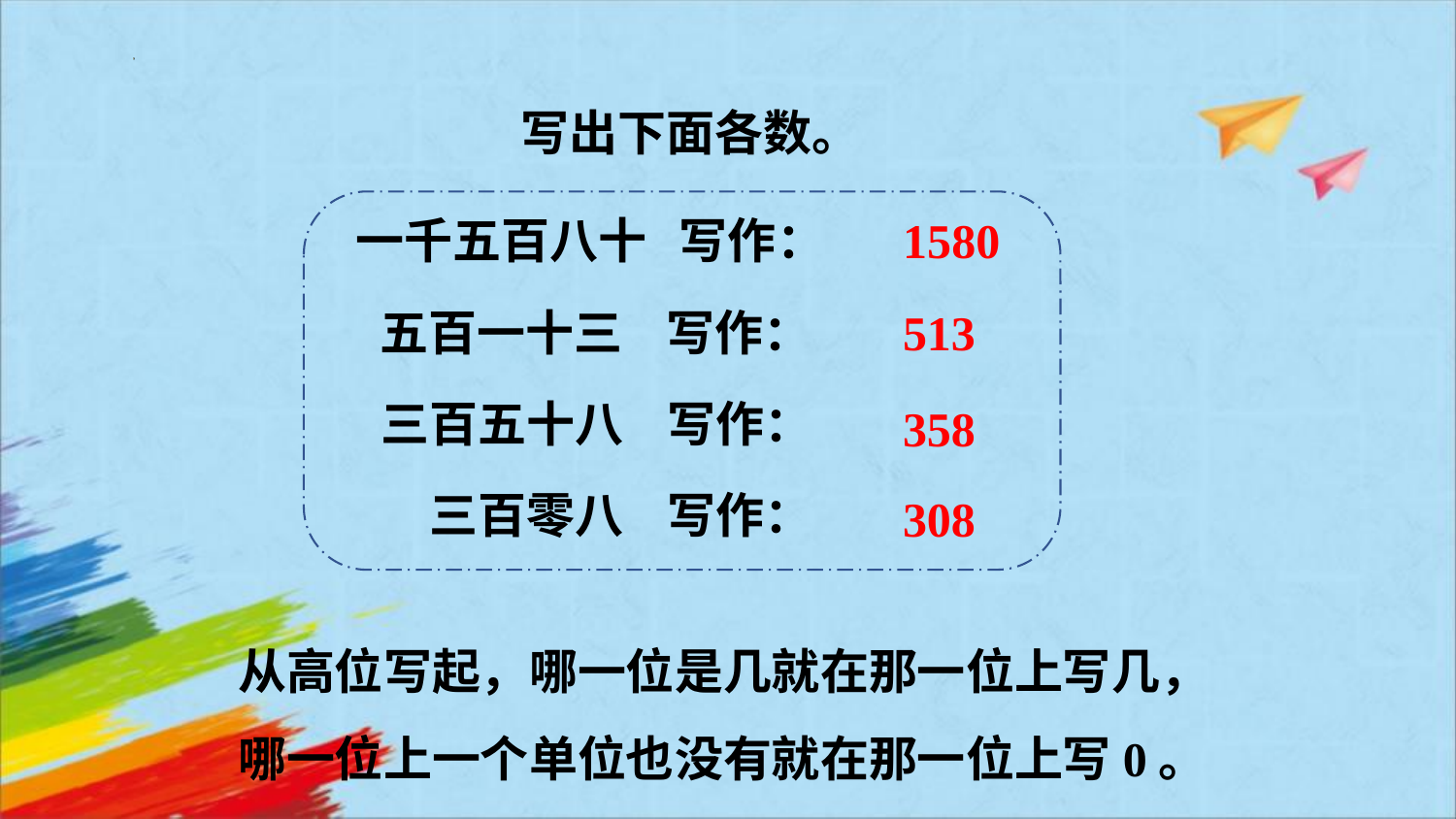

写出下面各数。

一千五百八十   写作：
1580
513
五百一十三    写作：
三百五十八    写作：
358
三百零八    写作：
308
从高位写起，哪一位是几就在那一位上写几，哪一位上一个单位也没有就在那一位上写0。